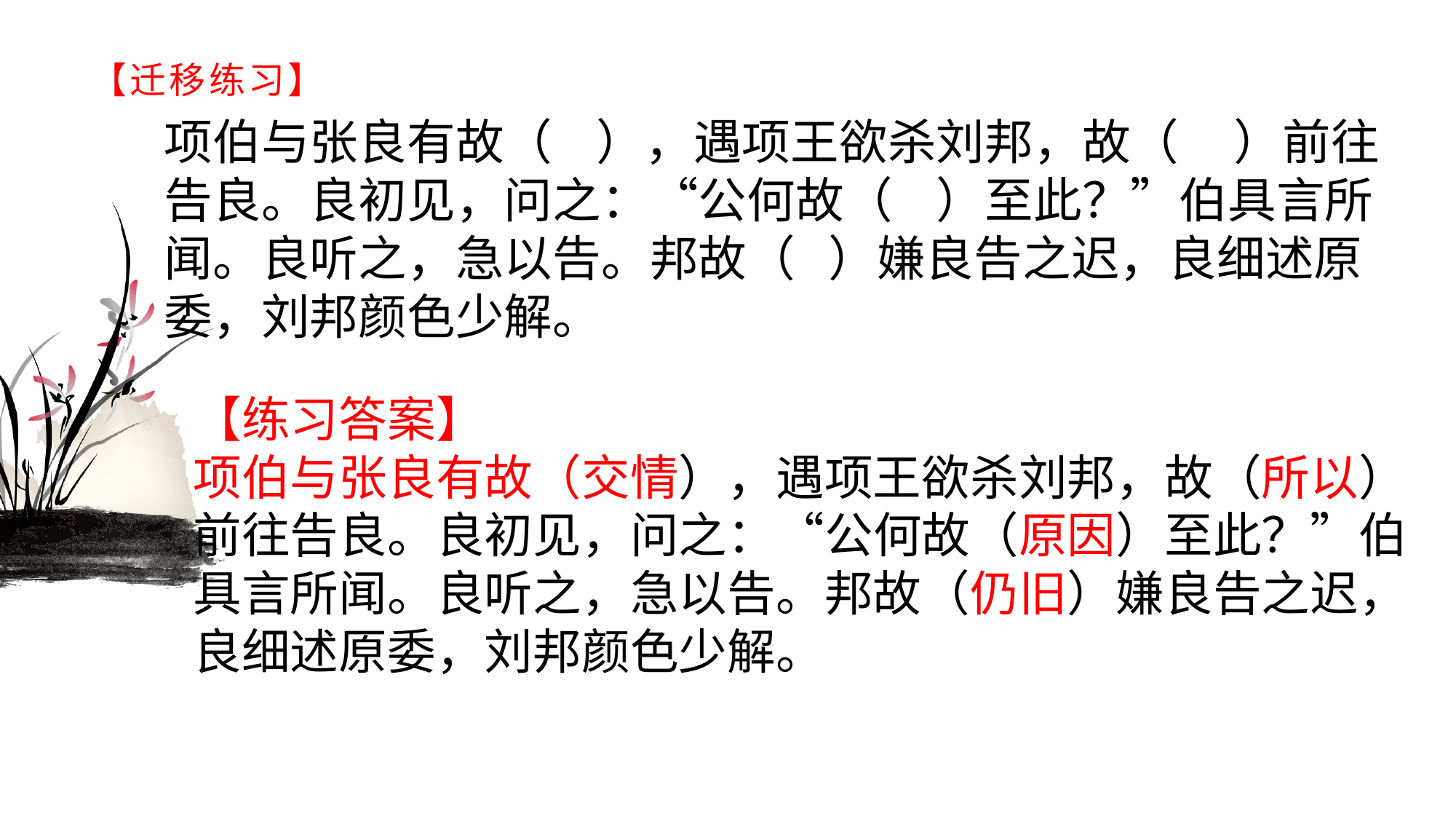

# 【迁移练习】
项伯与张良有故（    ），遇项王欲杀刘邦，故（     ）前往告良。良初见，问之：“公何故（    ）至此？”伯具言所闻。良听之，急以告。邦故（   ）嫌良告之迟，良细述原委，刘邦颜色少解。
【练习答案】项伯与张良有故（交情），遇项王欲杀刘邦，故（所以）前往告良。良初见，问之：“公何故（原因）至此？”伯具言所闻。良听之，急以告。邦故（仍旧）嫌良告之迟，良细述原委，刘邦颜色少解。